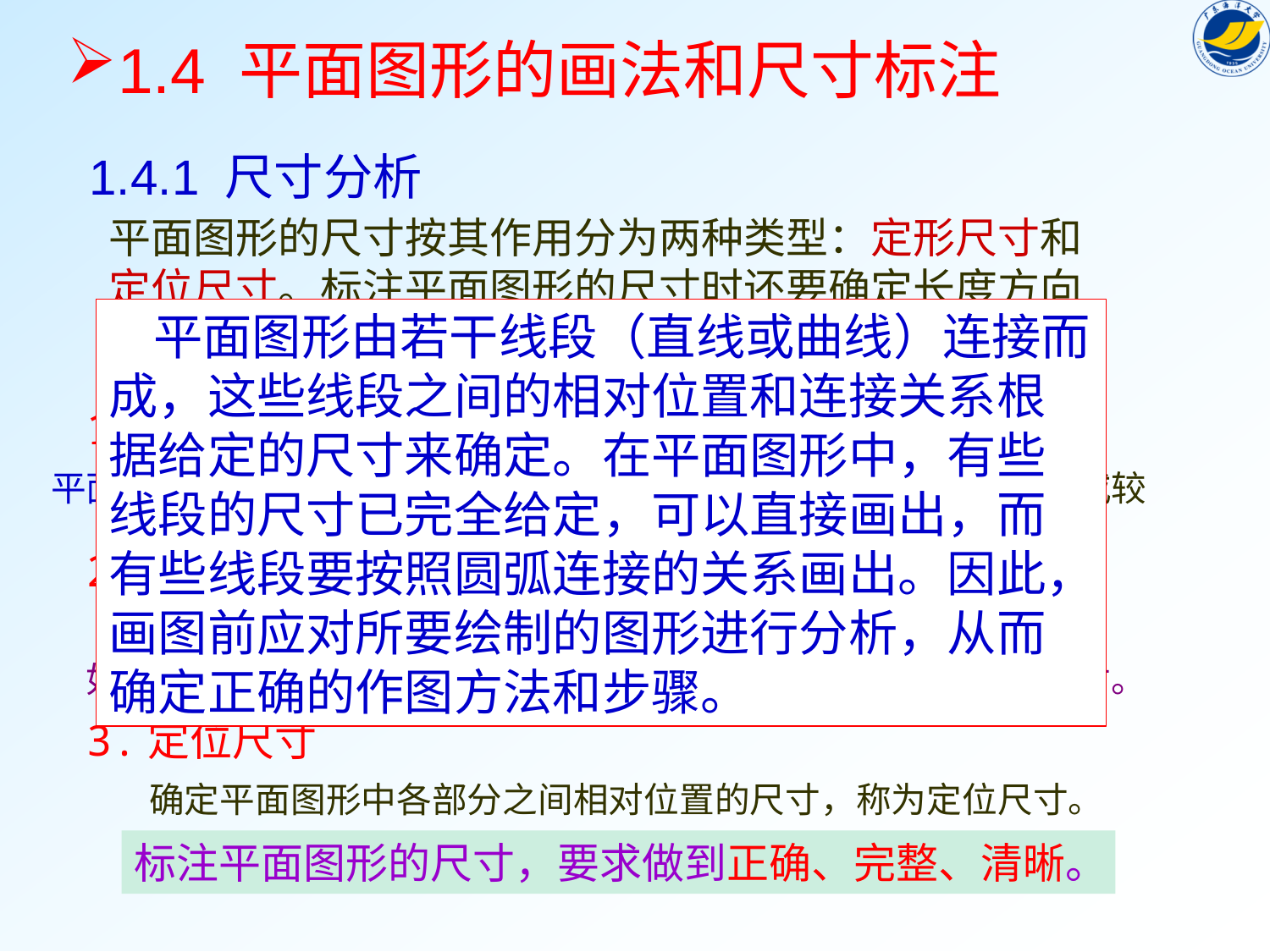

1.4 平面图形的画法和尺寸标注

1.4.1 尺寸分析
平面图形的尺寸按其作用分为两种类型：定形尺寸和定位尺寸。标注平面图形的尺寸时还要确定长度方向和高度方向的尺寸基准(注写尺寸的起点)。
   平面图形由若干线段（直线或曲线）连接而成，这些线段之间的相对位置和连接关系根据给定的尺寸来确定。在平面图形中，有些线段的尺寸已完全给定，可以直接画出，而有些线段要按照圆弧连接的关系画出。因此，画图前应对所要绘制的图形进行分析，从而确定正确的作图方法和步骤。
1.尺寸基准
    平面图形常用尺寸基准：对称图形的对称中心线，较大圆的中心线或较
                          长的直线。
2.定形尺寸
    确定平面图形之中各部分形状和大小的尺寸，称为定形尺寸。
如直线段的长度、圆弧的直径或半径、角度的大小等都是定形尺寸。
3.定位尺寸
确定平面图形中各部分之间相对位置的尺寸，称为定位尺寸。
标注平面图形的尺寸，要求做到正确、完整、清晰。